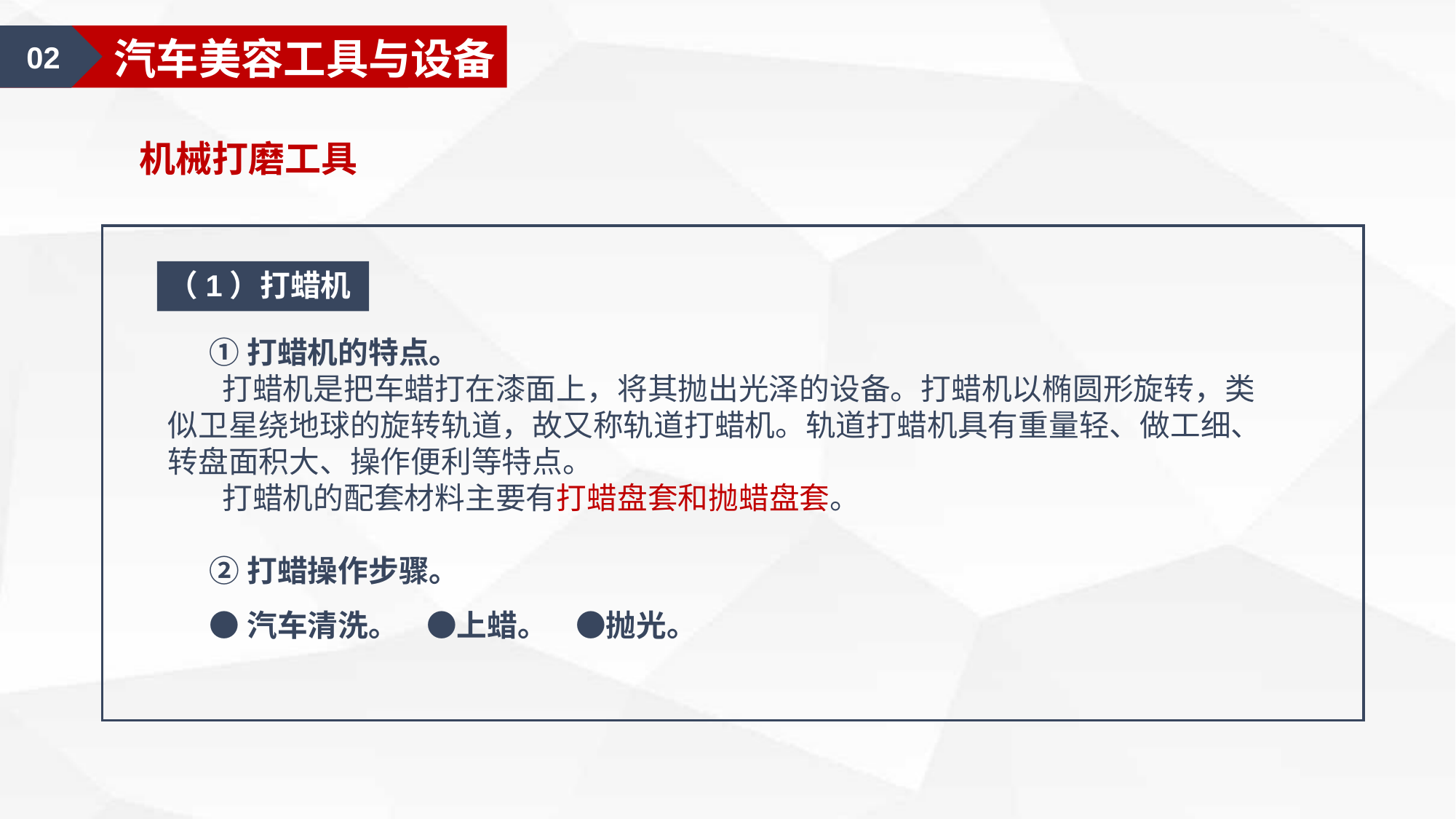

01
汽车美容认知

02
汽车美容工具与设备
机械打磨工具

（1）打蜡机
      ①打蜡机的特点。
       打蜡机是把车蜡打在漆面上，将其抛出光泽的设备。打蜡机以椭圆形旋转，类似卫星绕地球的旋转轨道，故又称轨道打蜡机。轨道打蜡机具有重量轻、做工细、转盘面积大、操作便利等特点。
       打蜡机的配套材料主要有打蜡盘套和抛蜡盘套。

      ②打蜡操作步骤。
      ●汽车清洗。    ●上蜡。    ●抛光。